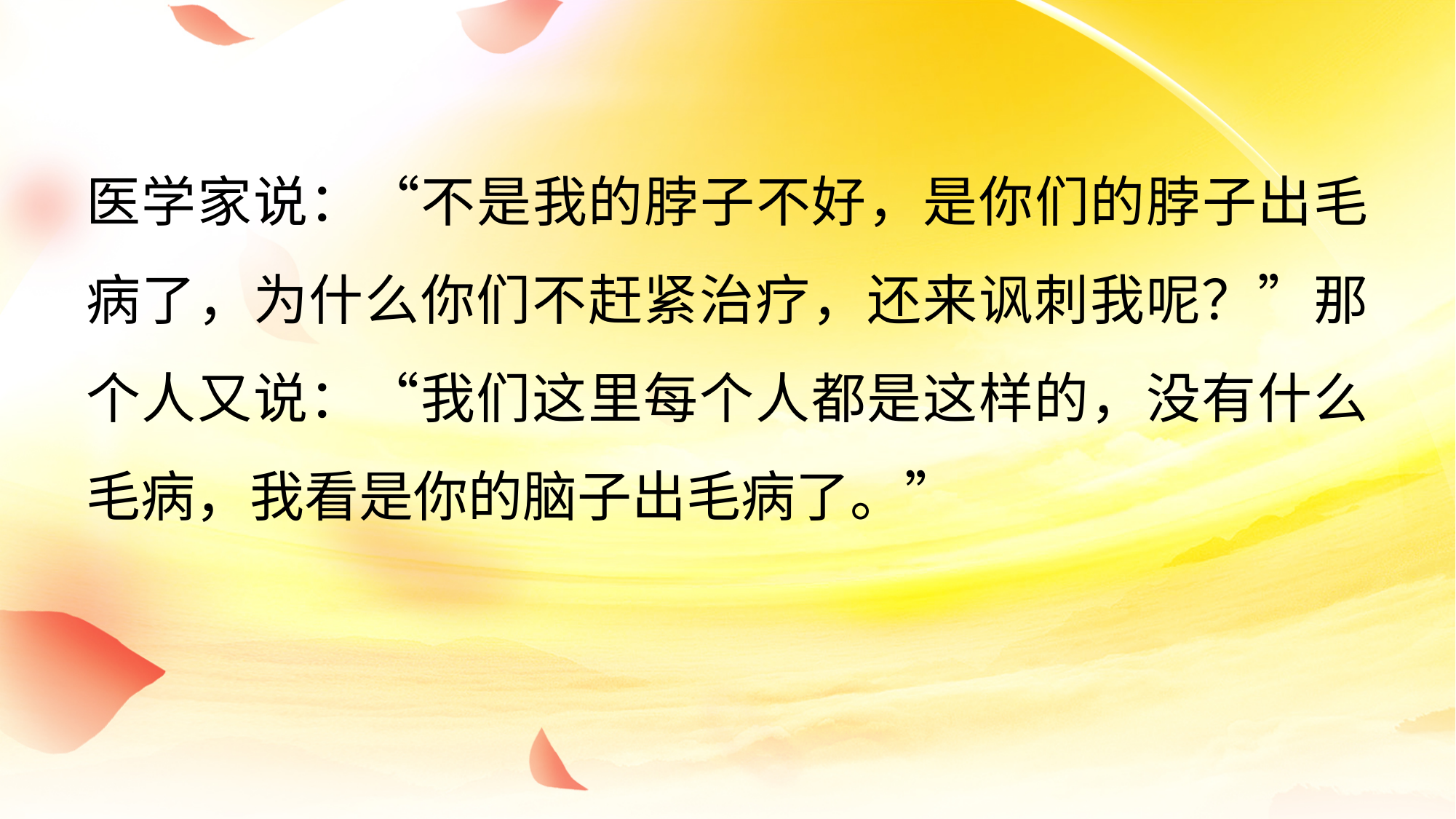

医学家说：“不是我的脖子不好，是你们的脖子出毛病了，为什么你们不赶紧治疗，还来讽刺我呢？”那个人又说：“我们这里每个人都是这样的，没有什么毛病，我看是你的脑子出毛病了。”